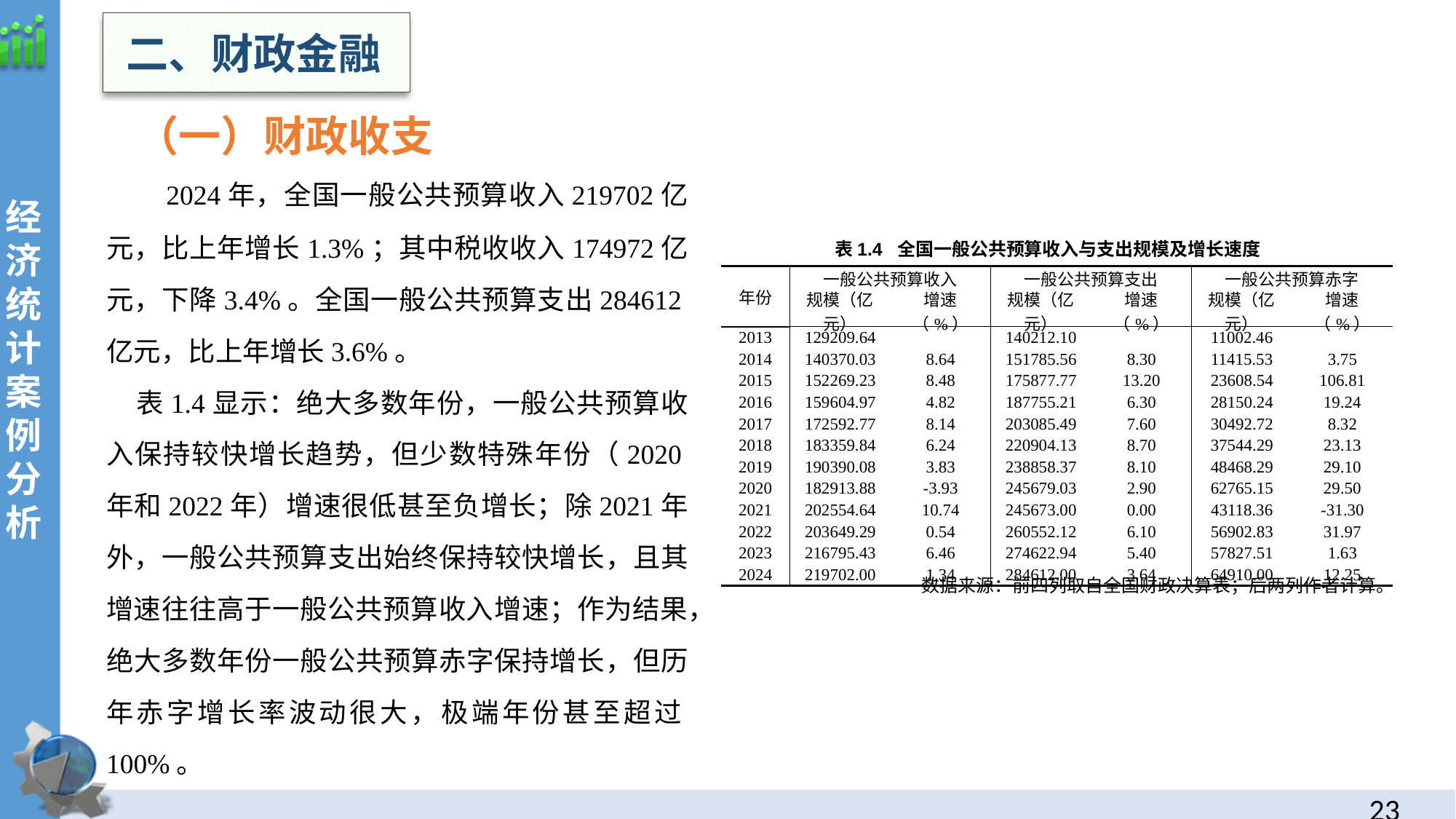

二、财政金融

（一）财政收支
   2024年，全国一般公共预算收入219702亿元，比上年增长1.3%；其中税收收入174972亿元，下降3.4%。全国一般公共预算支出284612亿元，比上年增长3.6%。
表1.4显示：绝大多数年份，一般公共预算收入保持较快增长趋势，但少数特殊年份（2020年和2022年）增速很低甚至负增长；除2021年外，一般公共预算支出始终保持较快增长，且其增速往往高于一般公共预算收入增速；作为结果，绝大多数年份一般公共预算赤字保持增长，但历年赤字增长率波动很大，极端年份甚至超过100%。

经
济统计案例分析
表1.4  全国一般公共预算收入与支出规模及增长速度
| 年份 | 一般公共预算收入 |  | 一般公共预算支出 |  | 一般公共预算赤字 |  |
| --- | --- | --- | --- | --- | --- | --- |
|  | 规模（亿元） | 增速（%） | 规模（亿元） | 增速（%） | 规模（亿元） | 增速（%） |
| 2013 | 129209.64 |  | 140212.10 |  | 11002.46 |  |
| 2014 | 140370.03 | 8.64 | 151785.56 | 8.30 | 11415.53 | 3.75 |
| 2015 | 152269.23 | 8.48 | 175877.77 | 13.20 | 23608.54 | 106.81 |
| 2016 | 159604.97 | 4.82 | 187755.21 | 6.30 | 28150.24 | 19.24 |
| 2017 | 172592.77 | 8.14 | 203085.49 | 7.60 | 30492.72 | 8.32 |
| 2018 | 183359.84 | 6.24 | 220904.13 | 8.70 | 37544.29 | 23.13 |
| 2019 | 190390.08 | 3.83 | 238858.37 | 8.10 | 48468.29 | 29.10 |
| 2020 | 182913.88 | -3.93 | 245679.03 | 2.90 | 62765.15 | 29.50 |
| 2021 | 202554.64 | 10.74 | 245673.00 | 0.00 | 43118.36 | -31.30 |
| 2022 | 203649.29 | 0.54 | 260552.12 | 6.10 | 56902.83 | 31.97 |
| 2023 | 216795.43 | 6.46 | 274622.94 | 5.40 | 57827.51 | 1.63 |
| 2024 | 219702.00 | 1.34 | 284612.00 | 3.64 | 64910.00 | 12.25 |
数据来源：前四列取自全国财政决算表；后两列作者计算。
23